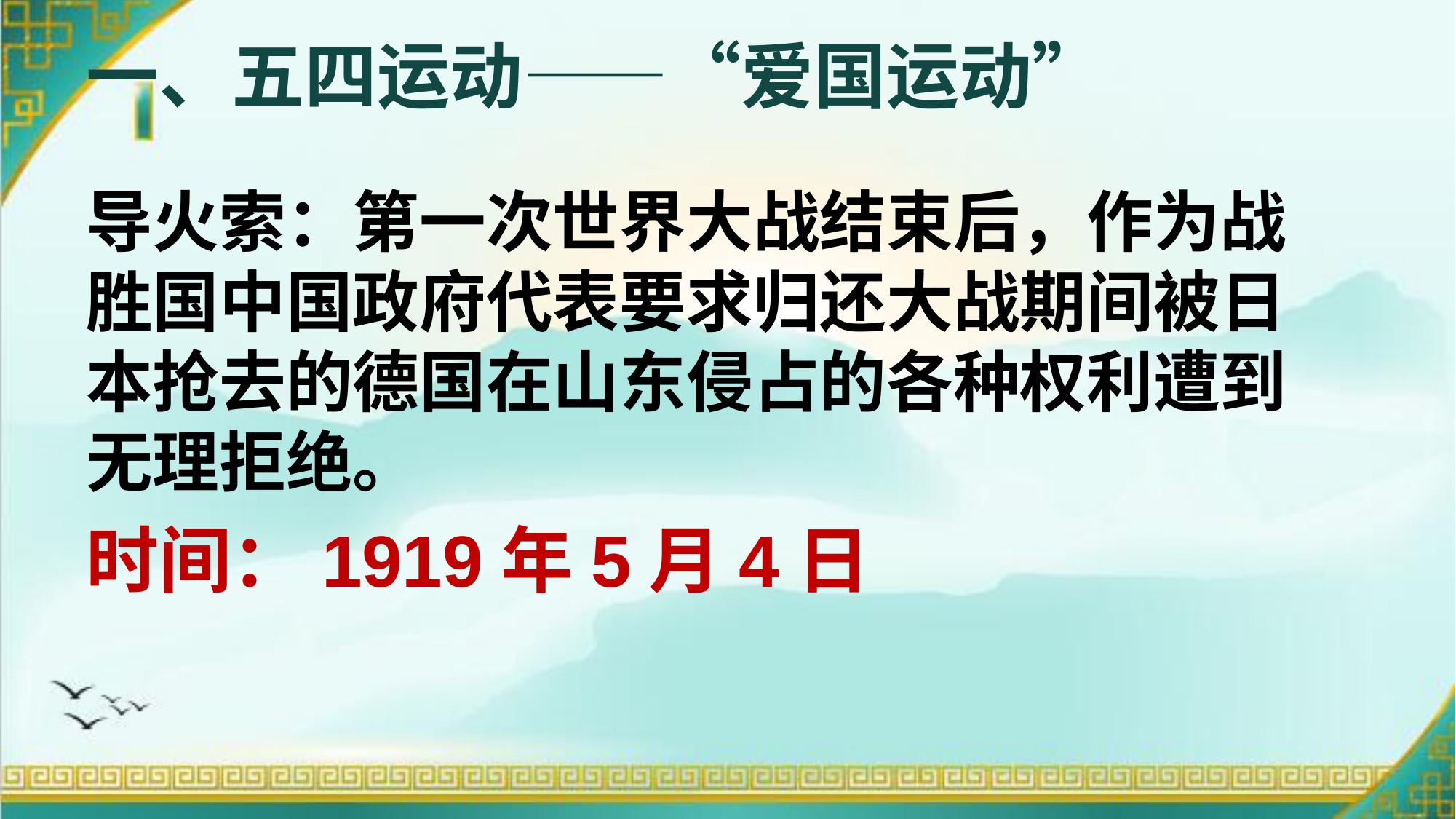

# 一、五四运动——“爱国运动”
导火索：第一次世界大战结束后，作为战胜国中国政府代表要求归还大战期间被日本抢去的德国在山东侵占的各种权利遭到无理拒绝。
时间：1919年5月4日